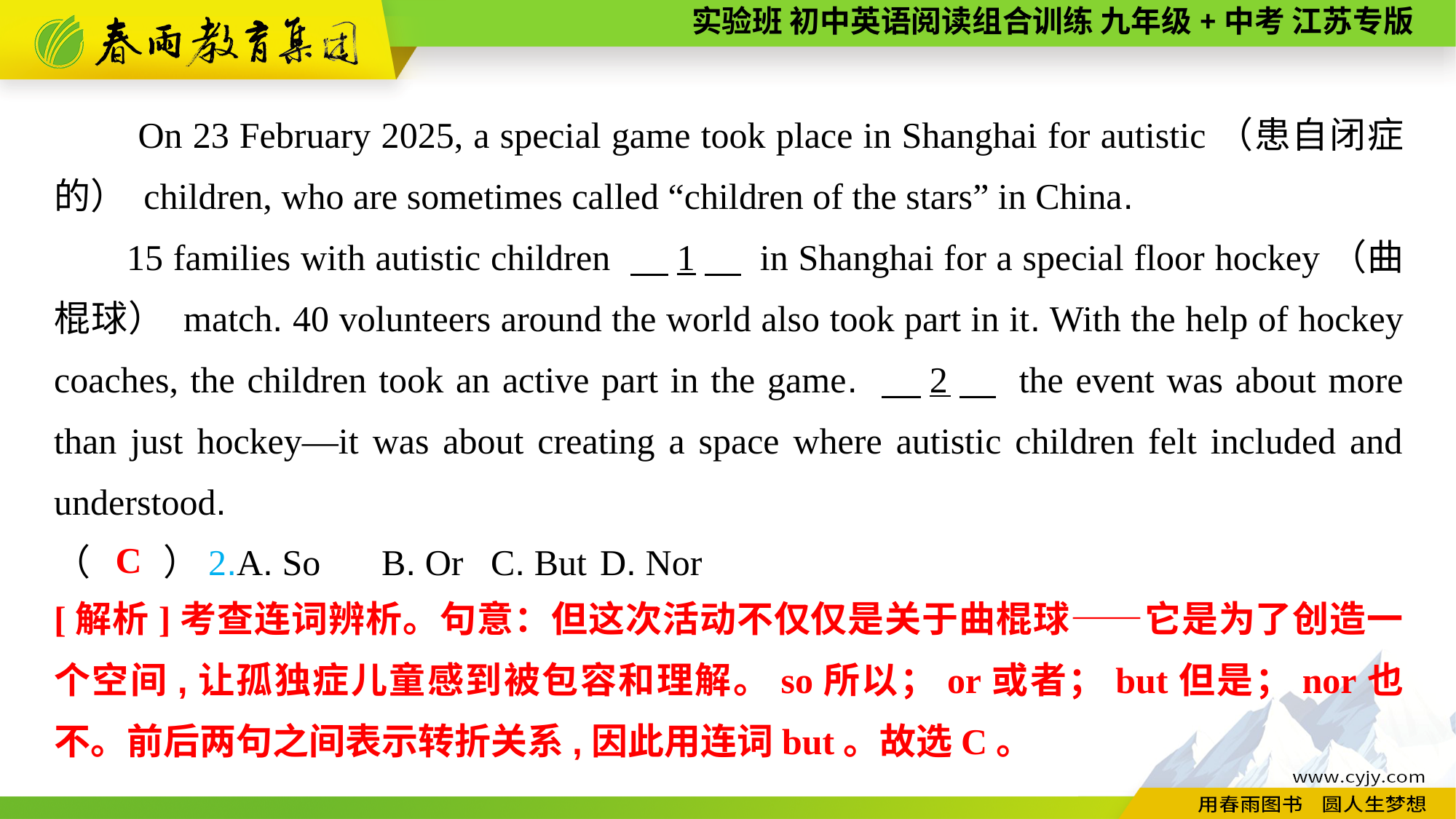

On 23 February 2025, a special game took place in Shanghai for autistic（患自闭症的） children, who are sometimes called “children of the stars” in China.
15 families with autistic children 　1　 in Shanghai for a special floor hockey（曲棍球） match. 40 volunteers around the world also took part in it. With the help of hockey coaches, the children took an active part in the game. 　2　 the event was about more than just hockey—it was about creating a space where autistic children felt included and understood.
C
（　　）2.A. So	B. Or	C. But	D. Nor
[解析]考查连词辨析。句意：但这次活动不仅仅是关于曲棍球——它是为了创造一个空间,让孤独症儿童感到被包容和理解。so所以；or或者；but但是；nor也不。前后两句之间表示转折关系,因此用连词but。故选C。